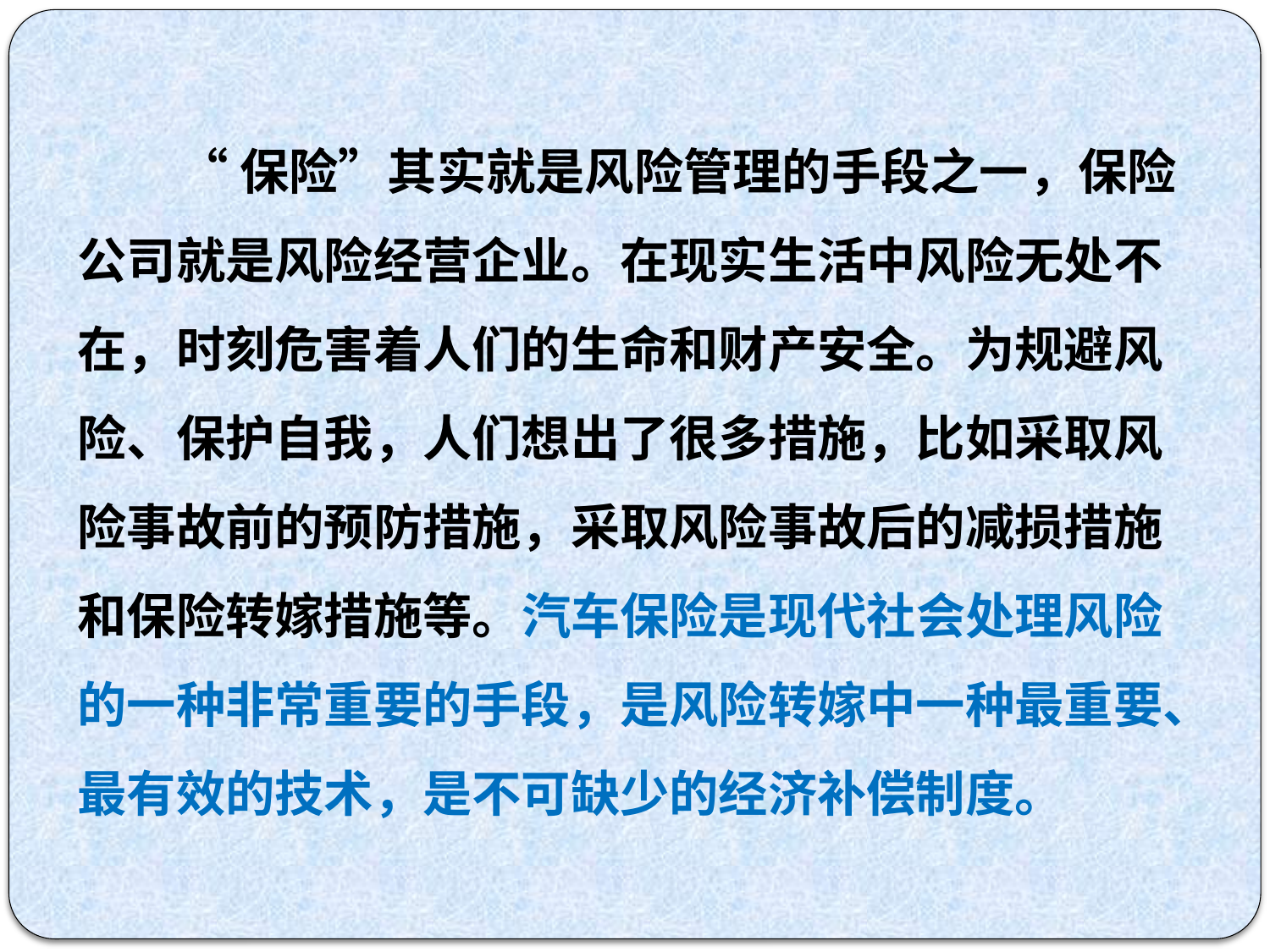

“保险”其实就是风险管理的手段之一，保险公司就是风险经营企业。在现实生活中风险无处不在，时刻危害着人们的生命和财产安全。为规避风险、保护自我，人们想出了很多措施，比如采取风险事故前的预防措施，采取风险事故后的减损措施和保险转嫁措施等。汽车保险是现代社会处理风险的一种非常重要的手段，是风险转嫁中一种最重要、最有效的技术，是不可缺少的经济补偿制度。